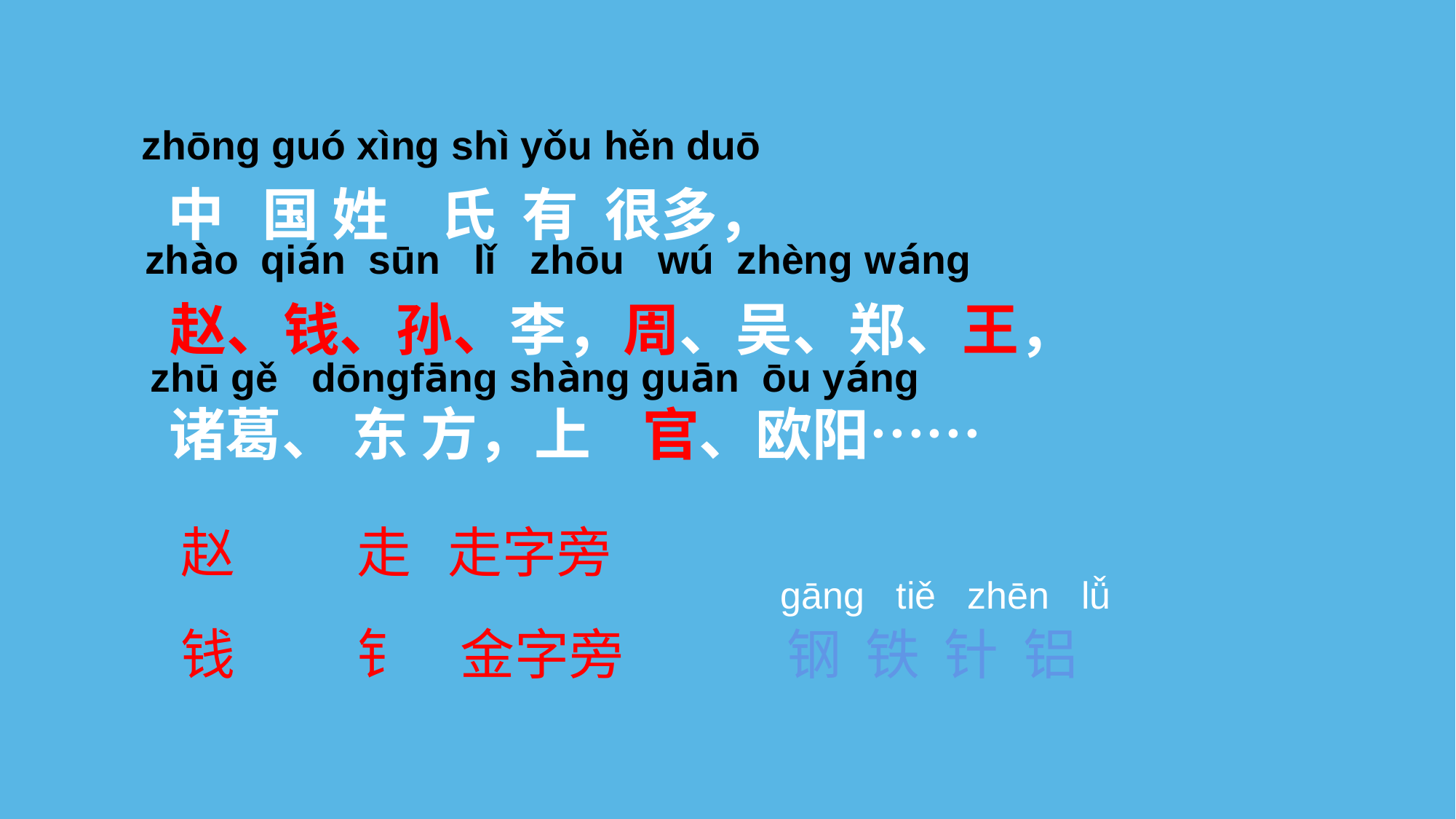

#
zhōnɡ ɡuó xìnɡ shì yǒu hěn duō
中   国 姓    氏  有  很多，
赵、钱、孙、李，周、吴、郑、王，
诸葛、 东 方，上    官、欧阳……

zhào  qián  sūn   lǐ   zhōu   wú  zhènɡ wánɡ
zhū ɡě   dōnɡfānɡ shànɡ ɡuān  ōu yánɡ
赵          走   走字旁
gāng   tiě   zhēn   lǚ
钱          钅    金字旁
钢  铁  针  铝